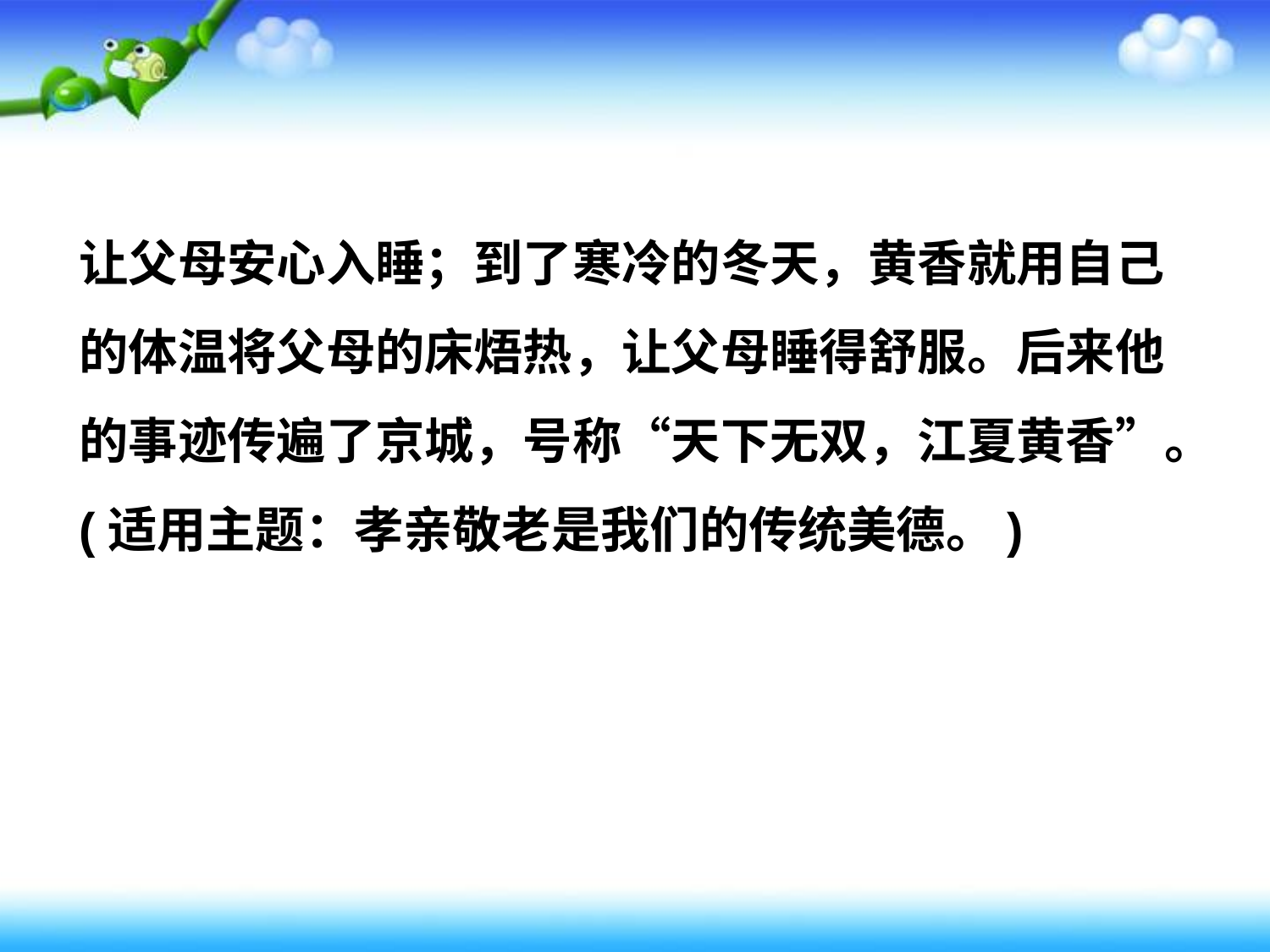

让父母安心入睡；到了寒冷的冬天，黄香就用自己的体温将父母的床焐热，让父母睡得舒服。后来他的事迹传遍了京城，号称“天下无双，江夏黄香”。(适用主题：孝亲敬老是我们的传统美德。)